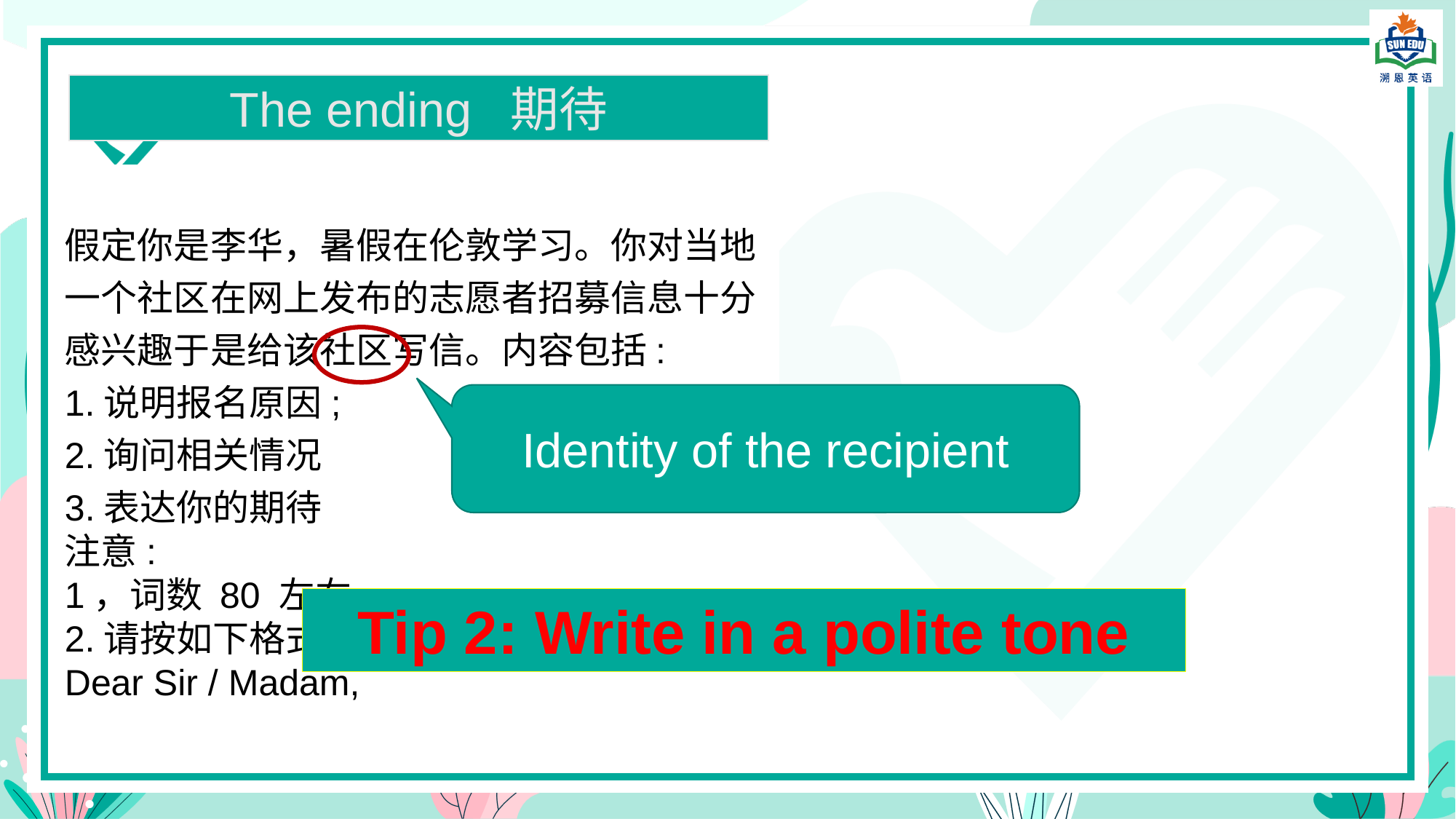

The ending  期待

假定你是李华，暑假在伦敦学习。你对当地一个社区在网上发布的志愿者招募信息十分感兴趣于是给该社区写信。内容包括:
1.说明报名原因;
2.询问相关情况
3.表达你的期待
注意:
1，词数 80 左右;
2.请按如下格式在答题卡的相应位置作答
Dear Sir / Madam,

Identity of the recipient
Tip 2: Write in a polite tone